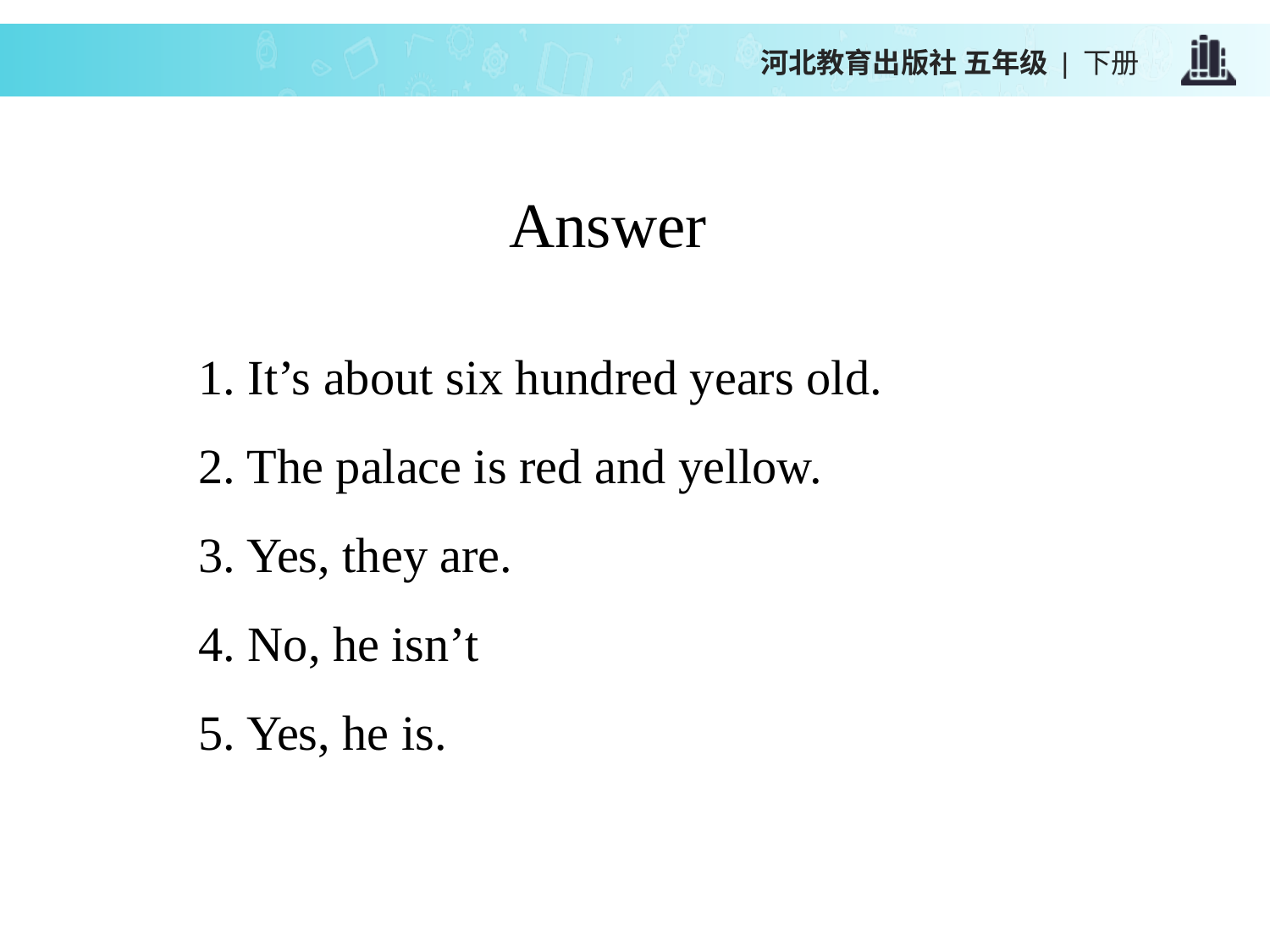

河北教育出版社 五年级 | 下册
Answer
1. It’s about six hundred years old.
2. The palace is red and yellow.
3. Yes, they are.
4. No, he isn’t
5. Yes, he is.